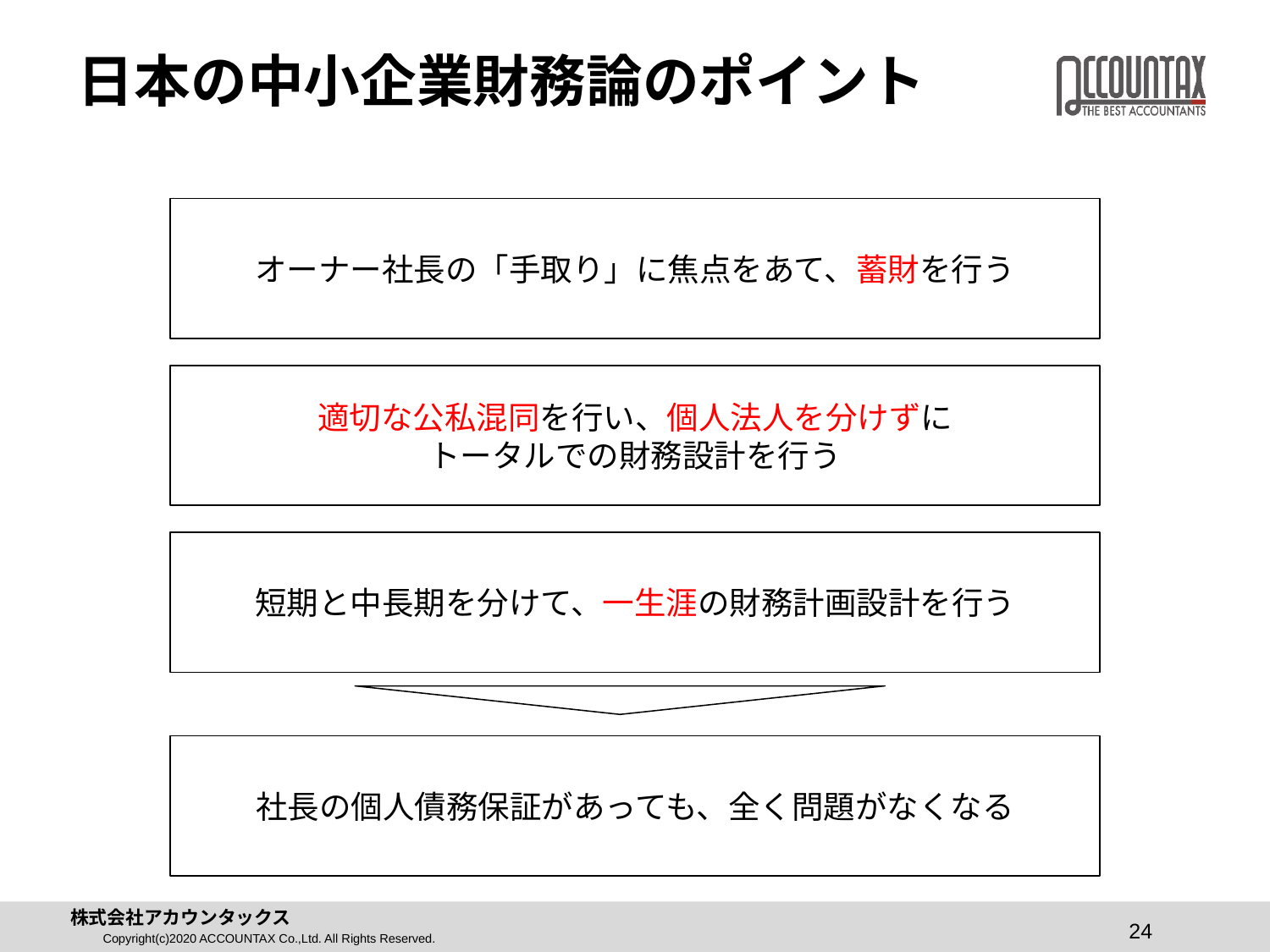

# 日本の中小企業財務論のポイント
オーナー社長の「手取り」に焦点をあて、蓄財を行う
適切な公私混同を行い、個人法人を分けずに
トータルでの財務設計を行う
短期と中長期を分けて、一生涯の財務計画設計を行う

社長の個人債務保証があっても、全く問題がなくなる
24